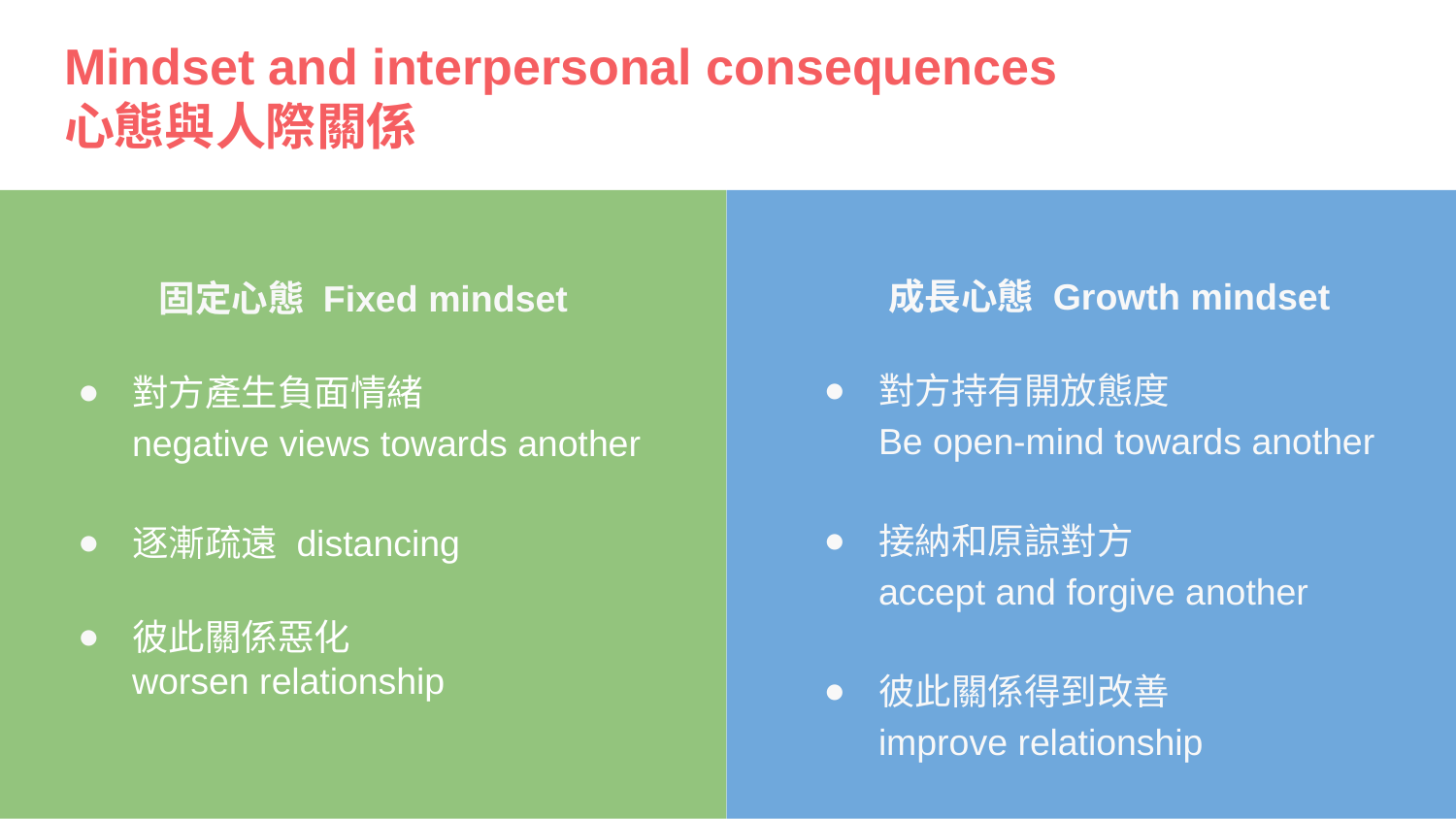

# Mindset and interpersonal consequences
心態與人際關係

成長心態 Growth mindset
對方持有開放態度
Be open-mind towards another
接納和原諒對方
accept and forgive another
彼此關係得到改善
improve relationship

固定心態 Fixed mindset
對方產生負面情緒
negative views towards another
逐漸疏遠 distancing
彼此關係惡化
worsen relationship